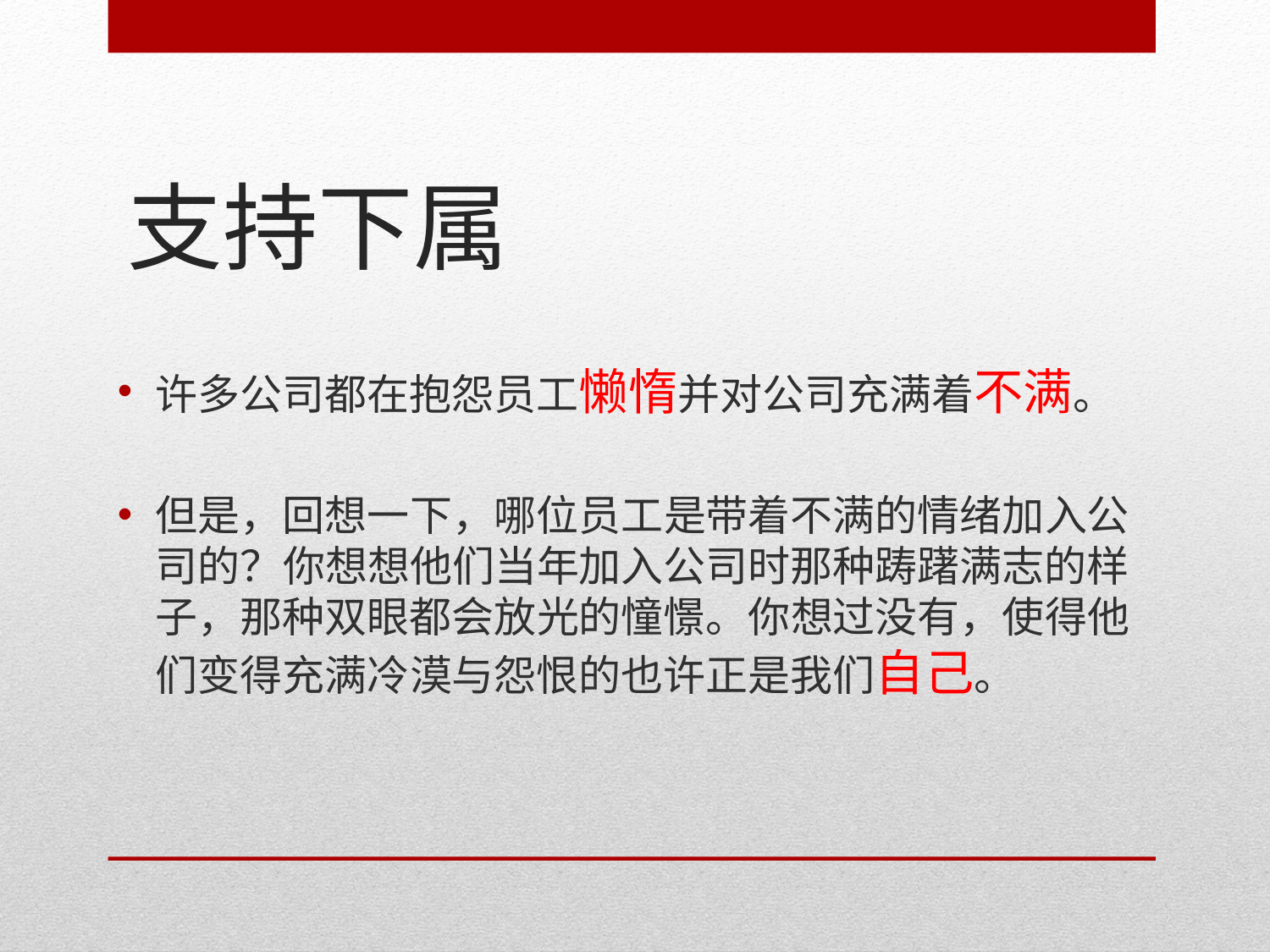

# 支持下属
许多公司都在抱怨员工懒惰并对公司充满着不满。

但是，回想一下，哪位员工是带着不满的情绪加入公司的？你想想他们当年加入公司时那种踌躇满志的样子，那种双眼都会放光的憧憬。你想过没有，使得他们变得充满冷漠与怨恨的也许正是我们自己。